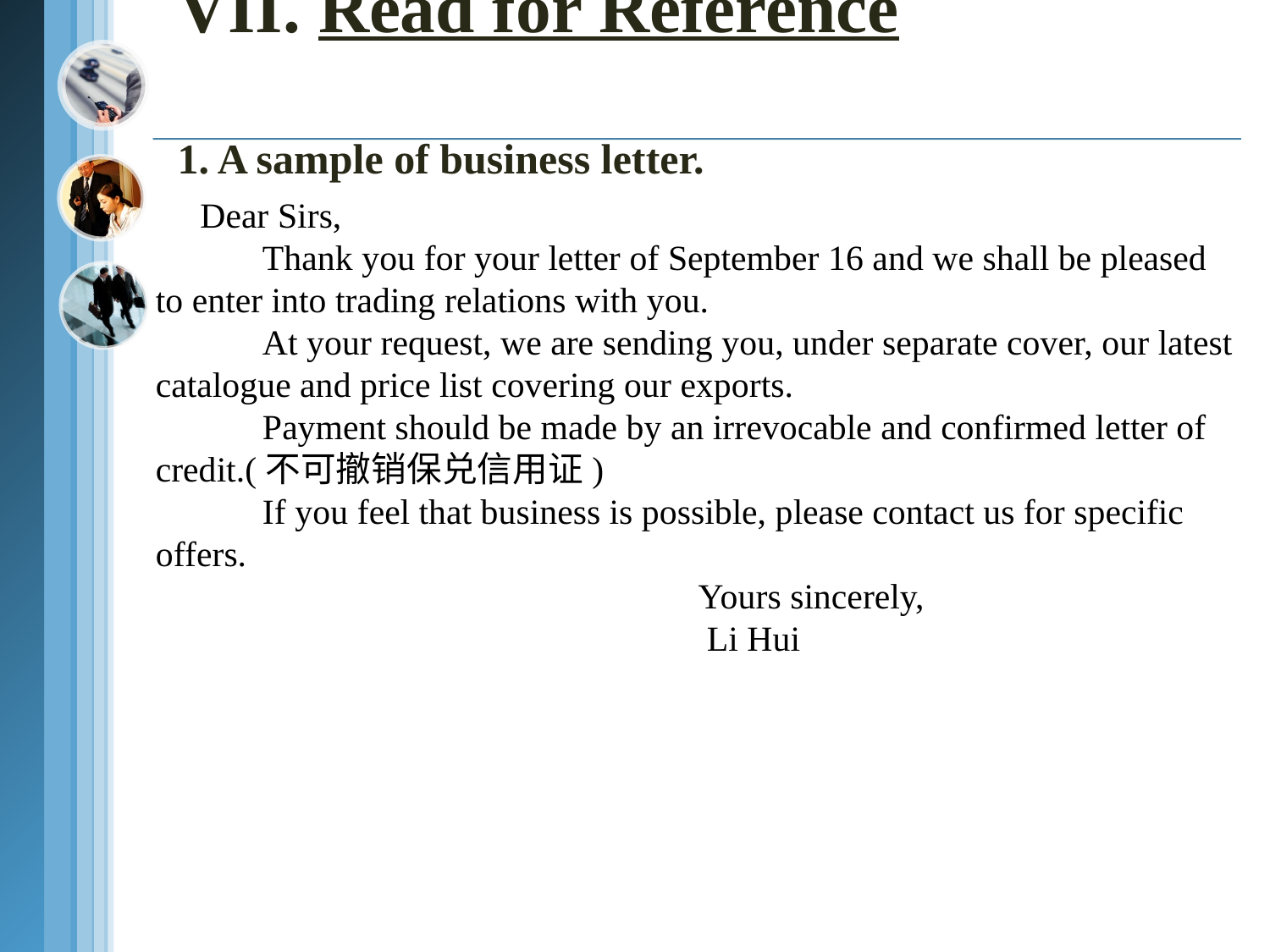

VII. Read for Reference
1. A sample of business letter.
     Dear Sirs,
            Thank you for your letter of September 16 and we shall be pleased to enter into trading relations with you.
            At your request, we are sending you, under separate cover, our latest catalogue and price list covering our exports.
            Payment should be made by an irrevocable and confirmed letter of credit.(不可撤销保兑信用证)
            If you feel that business is possible, please contact us for specific offers.
                                                             Yours sincerely,
                                                              Li Hui